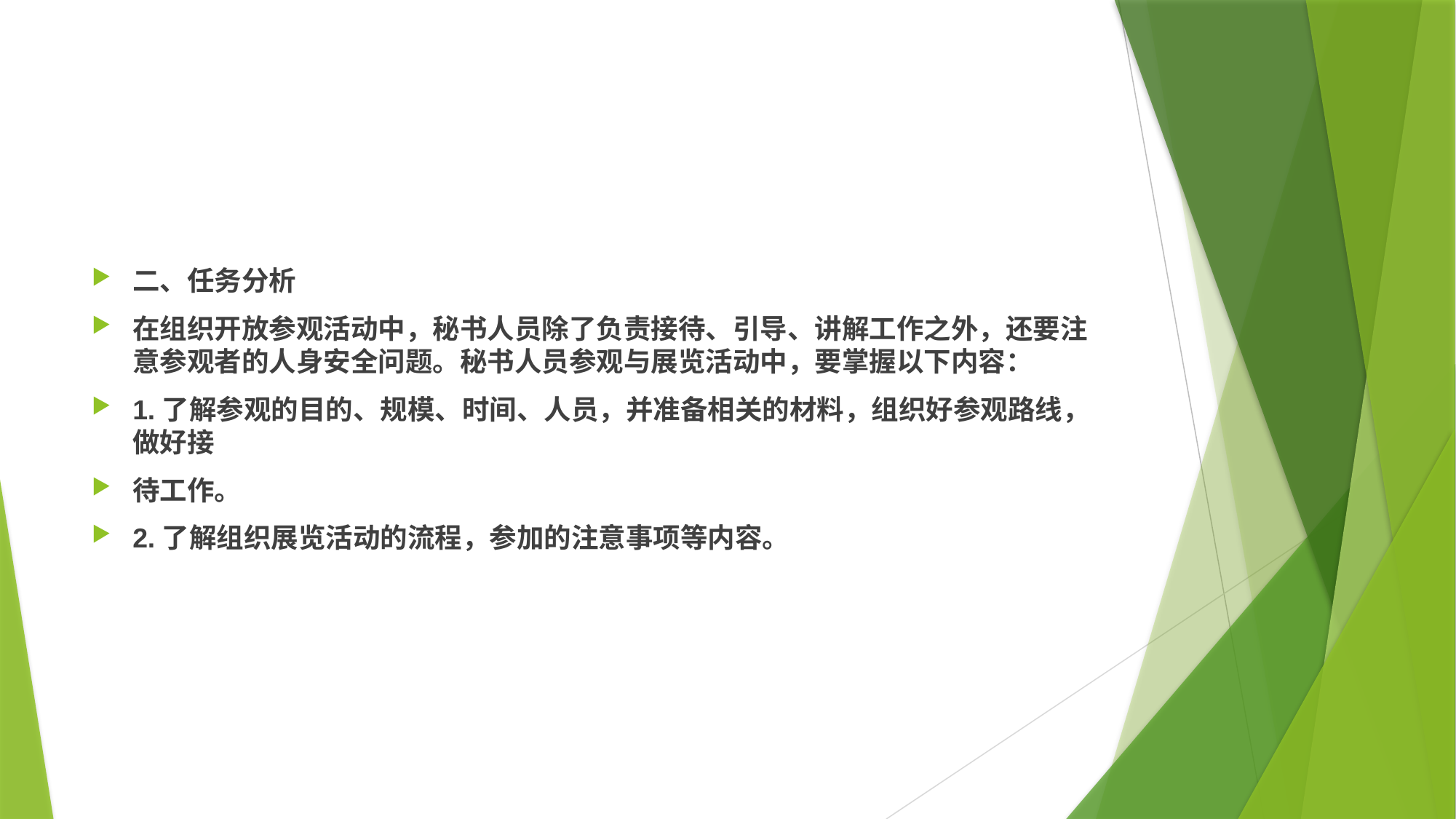

#
二、任务分析
在组织开放参观活动中，秘书人员除了负责接待、引导、讲解工作之外，还要注意参观者的人身安全问题。秘书人员参观与展览活动中，要掌握以下内容：
1.了解参观的目的、规模、时间、人员，并准备相关的材料，组织好参观路线，做好接
待工作。
2.了解组织展览活动的流程，参加的注意事项等内容。